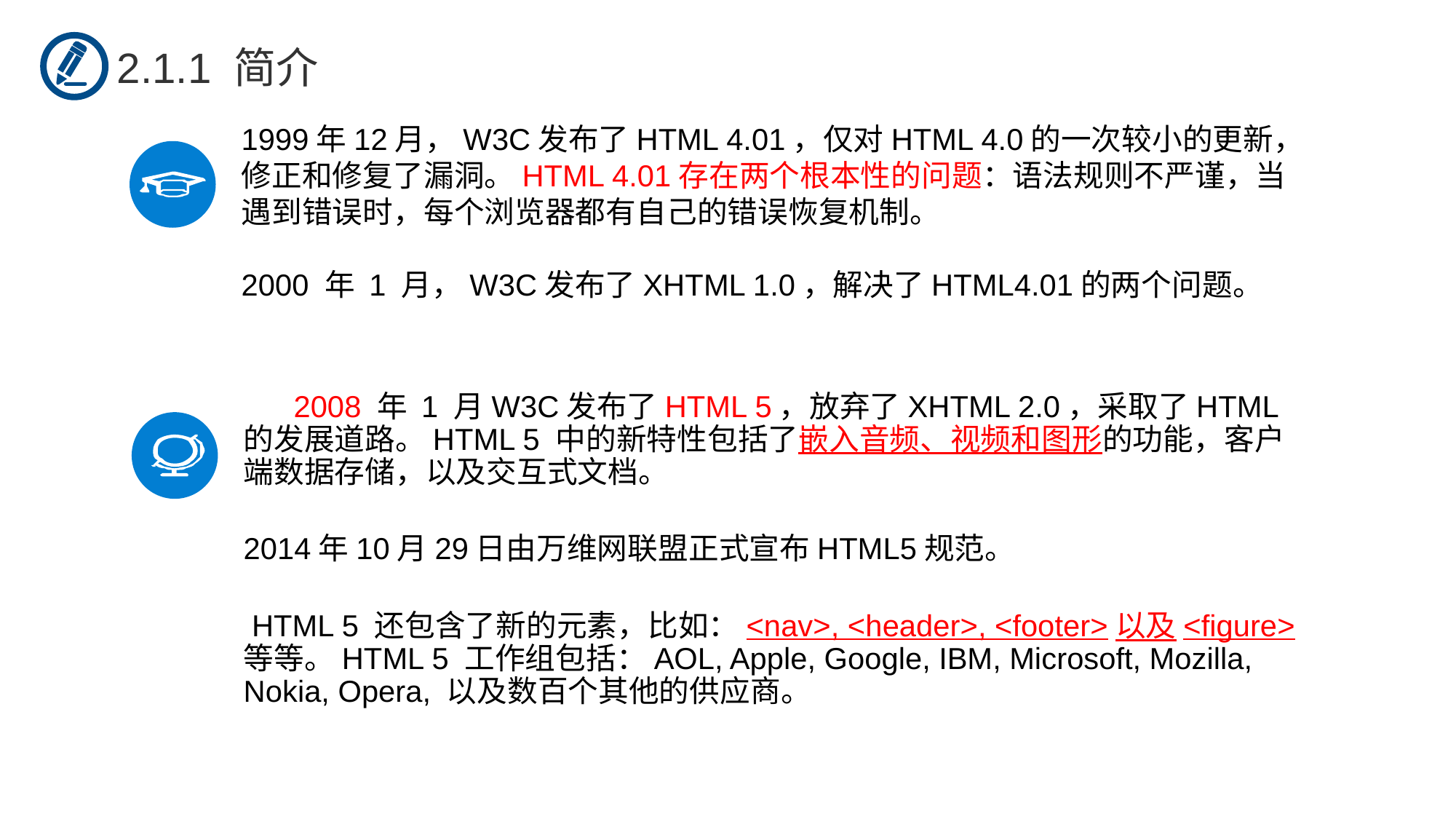

2.1.1 简介
1999年12月，W3C发布了HTML 4.01，仅对HTML 4.0的一次较小的更新，修正和修复了漏洞。HTML 4.01存在两个根本性的问题：语法规则不严谨，当遇到错误时，每个浏览器都有自己的错误恢复机制。

2000 年 1 月，W3C发布了XHTML 1.0，解决了HTML4.01的两个问题。

      2008 年 1 月W3C发布了HTML 5，放弃了XHTML 2.0，采取了HTML的发展道路。HTML 5 中的新特性包括了嵌入音频、视频和图形的功能，客户端数据存储，以及交互式文档。

2014年10月29日由万维网联盟正式宣布HTML5规范。

 HTML 5 还包含了新的元素，比如：<nav>, <header>, <footer>以及<figure>等等。HTML 5 工作组包括：AOL, Apple, Google, IBM, Microsoft, Mozilla, Nokia, Opera, 以及数百个其他的供应商。